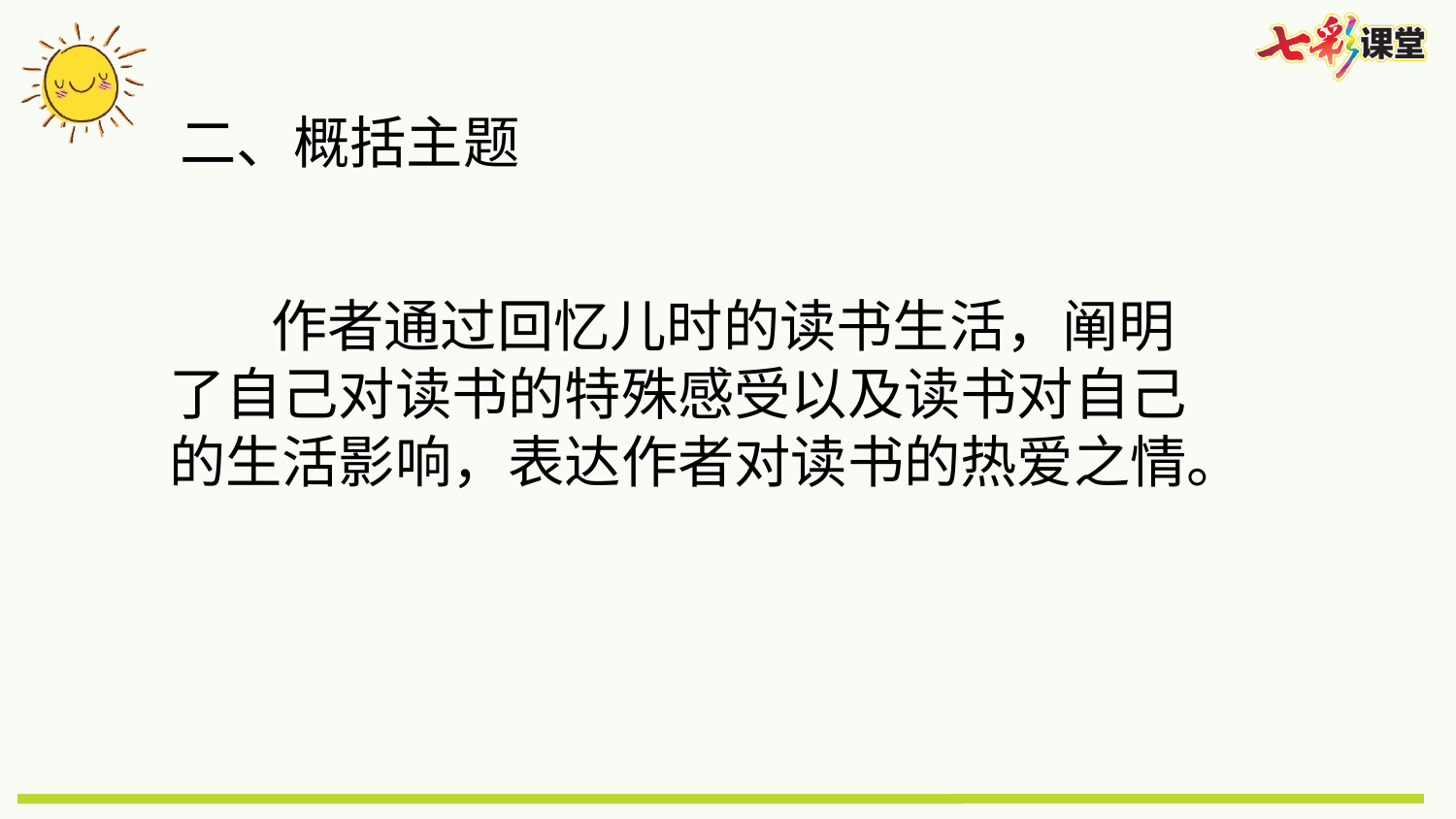

二、概括主题
       作者通过回忆儿时的读书生活，阐明了自己对读书的特殊感受以及读书对自己的生活影响，表达作者对读书的热爱之情。